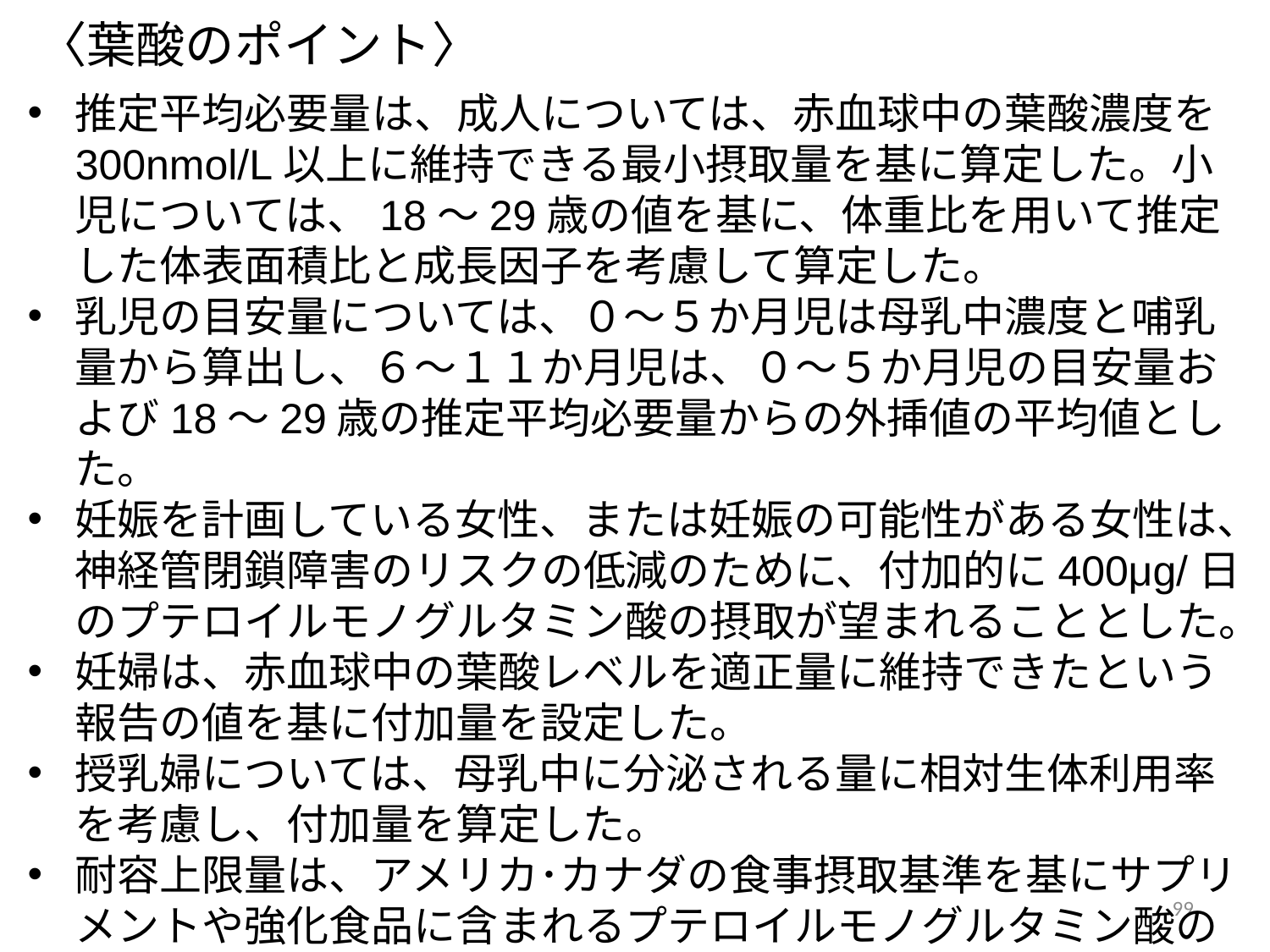

〈葉酸のポイント〉
推定平均必要量は、成人については、赤血球中の葉酸濃度を300nmol/L以上に維持できる最小摂取量を基に算定した。小児については、18～29歳の値を基に、体重比を用いて推定した体表面積比と成長因子を考慮して算定した。
乳児の目安量については、０～５か月児は母乳中濃度と哺乳量から算出し、６～１１か月児は、０～５か月児の目安量および18～29歳の推定平均必要量からの外挿値の平均値とした。
妊娠を計画している女性、または妊娠の可能性がある女性は、神経管閉鎖障害のリスクの低減のために、付加的に400μg/日のプテロイルモノグルタミン酸の摂取が望まれることとした。
妊婦は、赤血球中の葉酸レベルを適正量に維持できたという報告の値を基に付加量を設定した。
授乳婦については、母乳中に分泌される量に相対生体利用率を考慮し、付加量を算定した。
耐容上限量は、アメリカ･カナダの食事摂取基準を基にサプリメントや強化食品に含まれるプテロイルモノグルタミン酸の量として設定した。
99